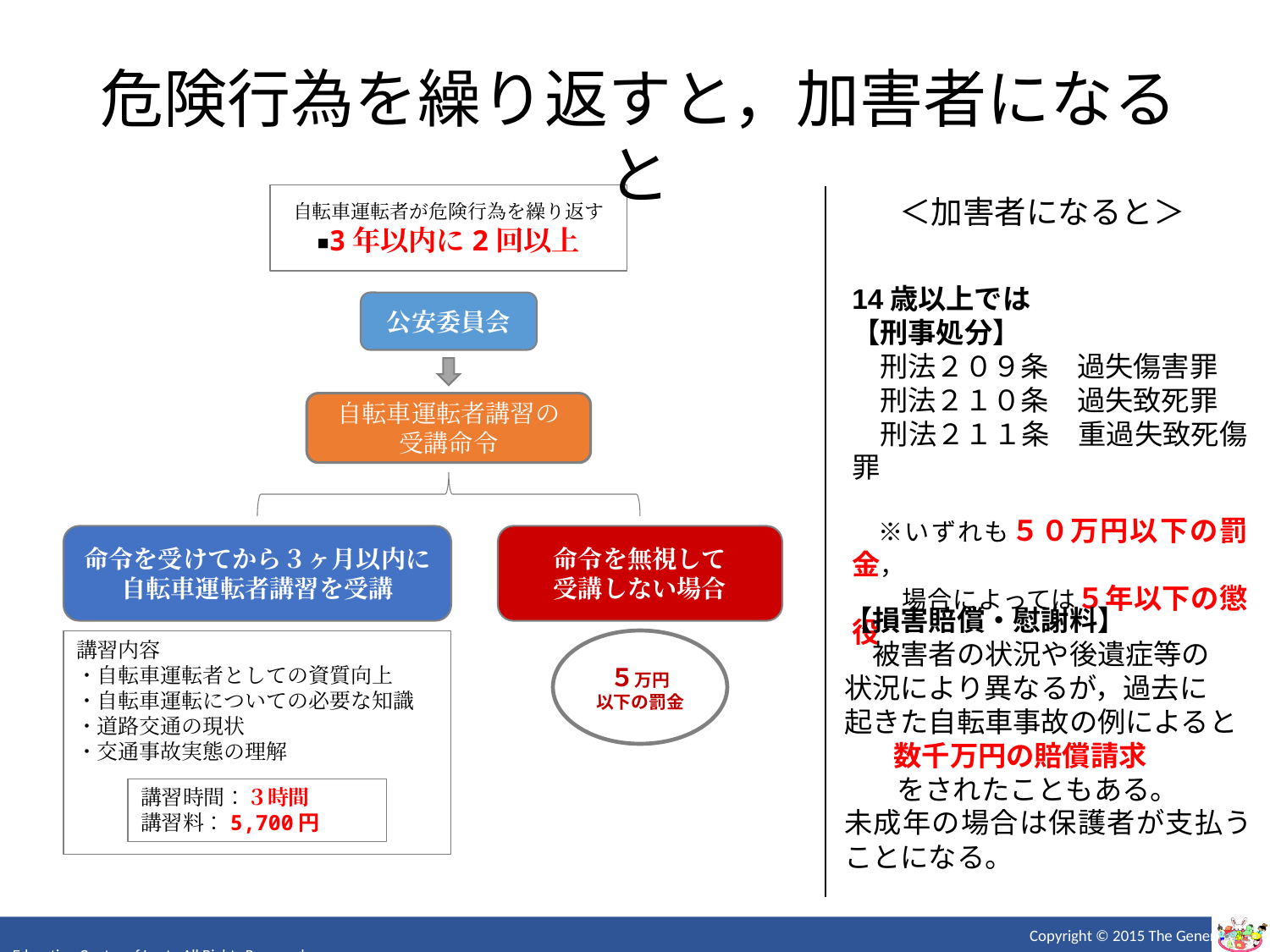

危険行為を繰り返すと，加害者になると
自転車運転者が危険行為を繰り返す
■3年以内に2回以上
公安委員会

自転車運転者講習の
受講命令
命令を受けてから３ヶ月以内に
自転車運転者講習を受講
命令を無視して
受講しない場合
講習内容
・自転車運転者としての資質向上
・自転車運転についての必要な知識
・道路交通の現状
・交通事故実態の理解
５万円
以下の罰金
講習時間：３時間
講習料：5,700円
＜加害者になると＞
14歳以上では
【刑事処分】
　刑法２０９条　過失傷害罪
　刑法２１０条　過失致死罪
　刑法２１１条　重過失致死傷罪

　※いずれも５０万円以下の罰金，
　　場合によっては５年以下の懲役
【損害賠償・慰謝料】
　被害者の状況や後遺症等の
状況により異なるが，過去に
起きた自転車事故の例によると
　　数千万円の賠償請求
　　をされたこともある。
未成年の場合は保護者が支払うことになる。